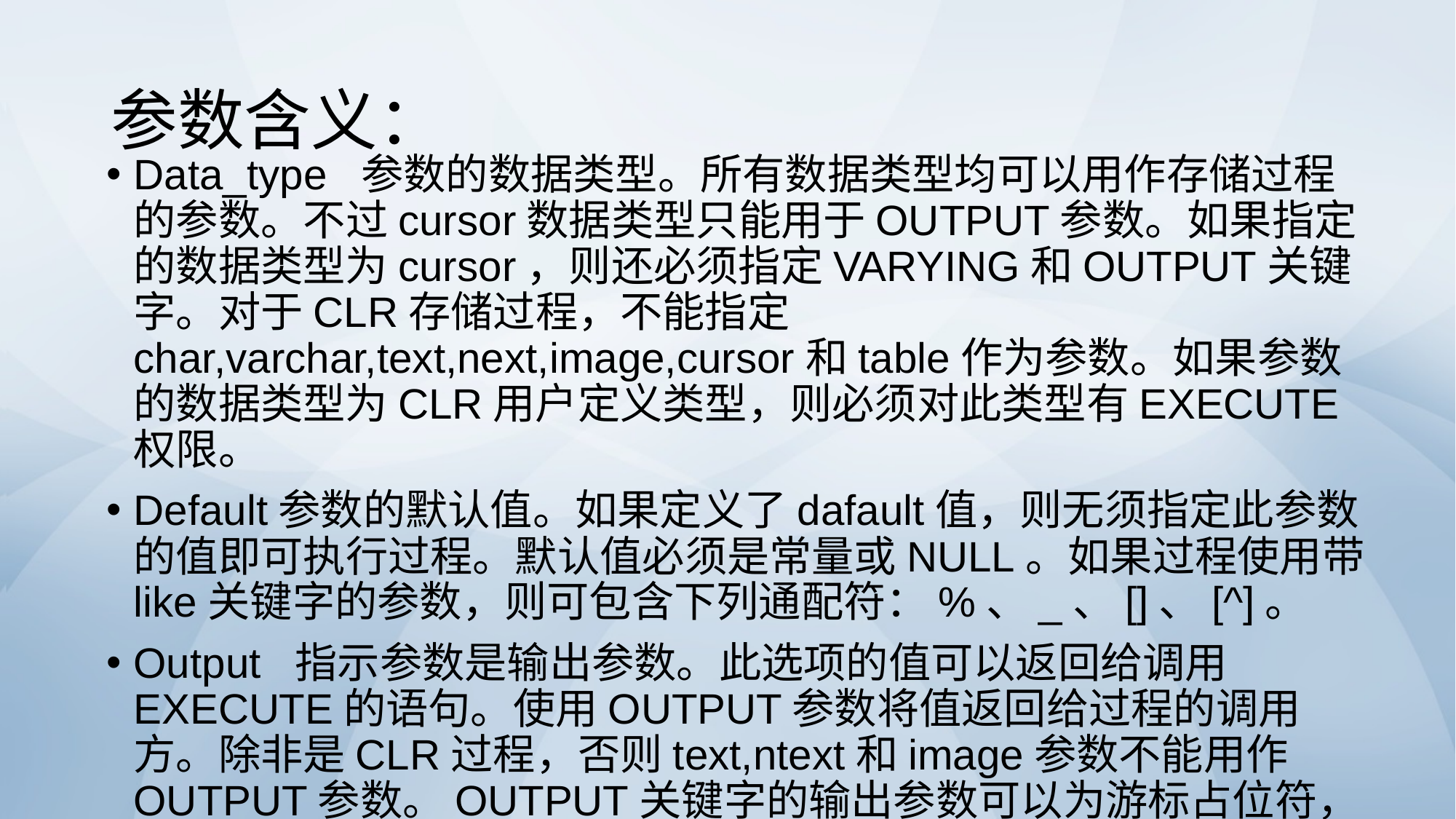

# 参数含义：
Data_type  参数的数据类型。所有数据类型均可以用作存储过程的参数。不过cursor数据类型只能用于OUTPUT参数。如果指定的数据类型为cursor，则还必须指定VARYING和OUTPUT关键字。对于CLR存储过程，不能指定char,varchar,text,next,image,cursor和table作为参数。如果参数的数据类型为CLR用户定义类型，则必须对此类型有EXECUTE权限。
Default参数的默认值。如果定义了dafault值，则无须指定此参数的值即可执行过程。默认值必须是常量或NULL。如果过程使用带like关键字的参数，则可包含下列通配符：%、_、[]、[^]。
Output  指示参数是输出参数。此选项的值可以返回给调用EXECUTE的语句。使用OUTPUT参数将值返回给过程的调用方。除非是CLR过程，否则text,ntext和image参数不能用作OUTPUT参数。OUTPUT关键字的输出参数可以为游标占位符，CLR过程除外，<sql_statement>要包含在过程中的一个或多个T-SQL语句中